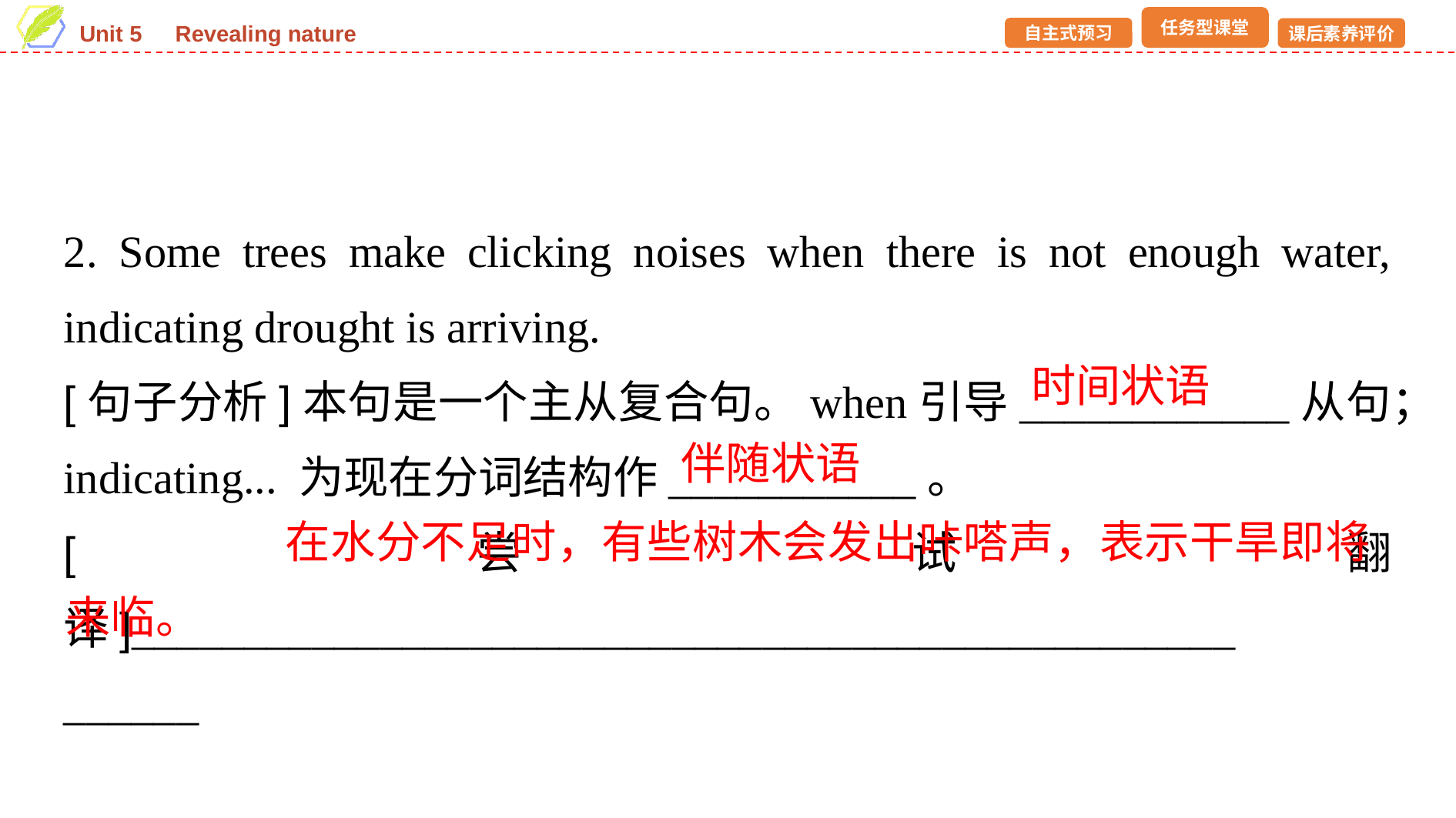

2. Some trees make clicking noises when there is not enough water, indicating drought is arriving.
[句子分析]本句是一个主从复合句。when引导____________从句；indicating... 为现在分词结构作___________。
[尝试翻译]_________________________________________________
______
时间状语
伴随状语
                    在水分不足时，有些树木会发出咔嗒声，表示干旱即将来临。